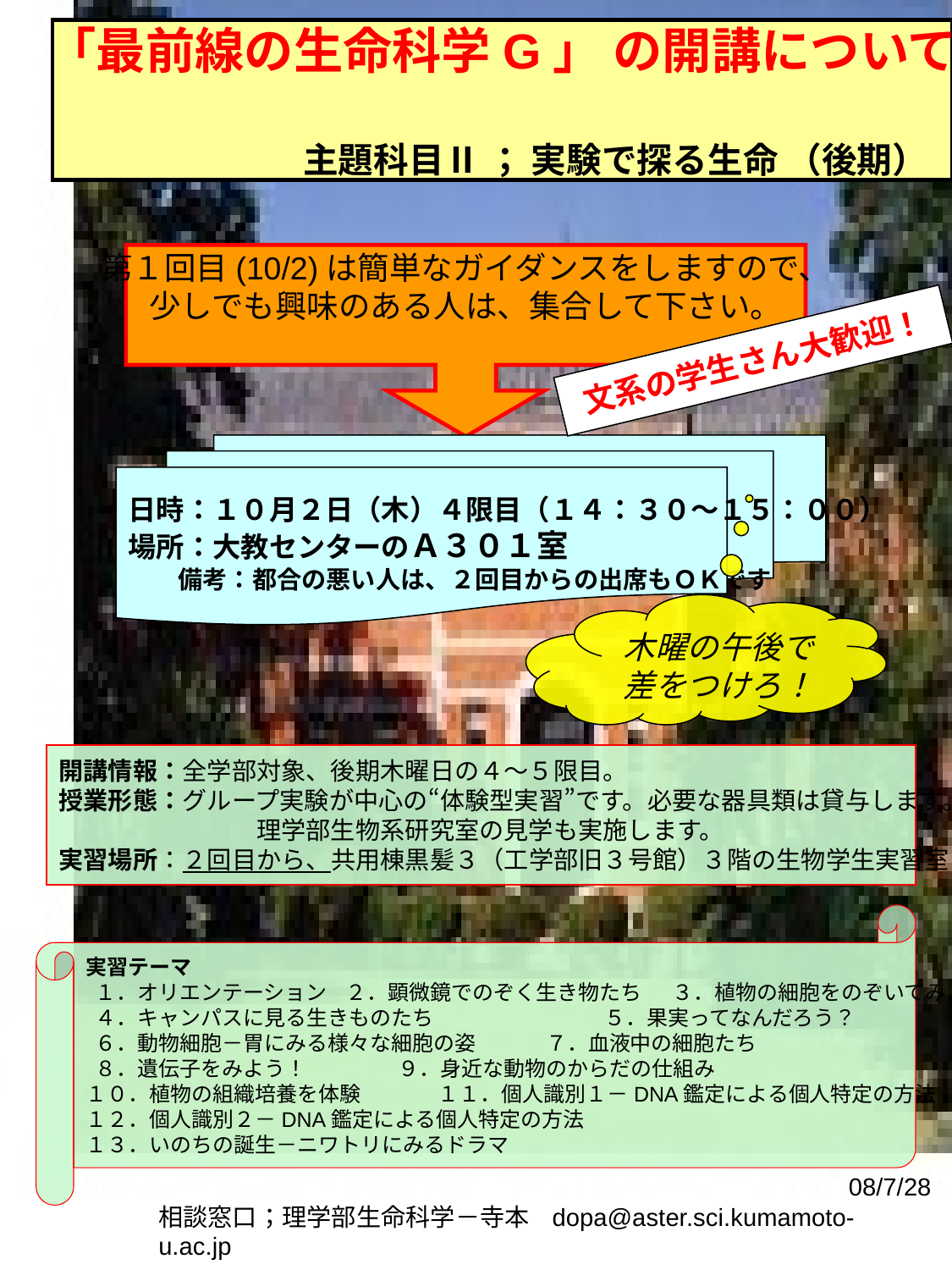

「最前線の生命科学G」 の開講について

                            主題科目Ⅱ ； 実験で探る生命 （後期）

第１回目(10/2)は簡単なガイダンスをしますので、
少しでも興味のある人は、集合して下さい。

文系の学生さん大歓迎！
日時：１０月２日（木）４限目（１４：３０～１５：００）
場所：大教センターのＡ３０１室
　　備考：都合の悪い人は、２回目からの出席もＯＫです
木曜の午後で差をつけろ！

開講情報：全学部対象、後期木曜日の４～５限目。
授業形態：グループ実験が中心の“体験型実習”です。必要な器具類は貸与します。
　　　　　　　　理学部生物系研究室の見学も実施します。
実習場所：２回目から、共用棟黒髪３（工学部旧３号館）３階の生物学生実習室

実習テーマ
  １．オリエンテーション    ２．顕微鏡でのぞく生き物たち　  ３．植物の細胞をのぞいてみよう
  ４．キャンパスに見る生きものたち 　　　　　　　    ５．果実ってなんだろう？
  ６．動物細胞－胃にみる様々な細胞の姿    　　  ７．血液中の細胞たち
  ８．遺伝子をみよう！   　　　   ９．身近な動物のからだの仕組み
１０．植物の組織培養を体験 　　　  １１．個人識別１－DNA鑑定による個人特定の方法
１２．個人識別２－DNA鑑定による個人特定の方法
１３．いのちの誕生－ニワトリにみるドラマ

08/7/28
相談窓口；理学部生命科学－寺本   dopa@aster.sci.kumamoto-u.ac.jp
　　　　　　　　　　　　　　　　　　　　　　　　　　　http://www.geocities.jp/teraken2004/